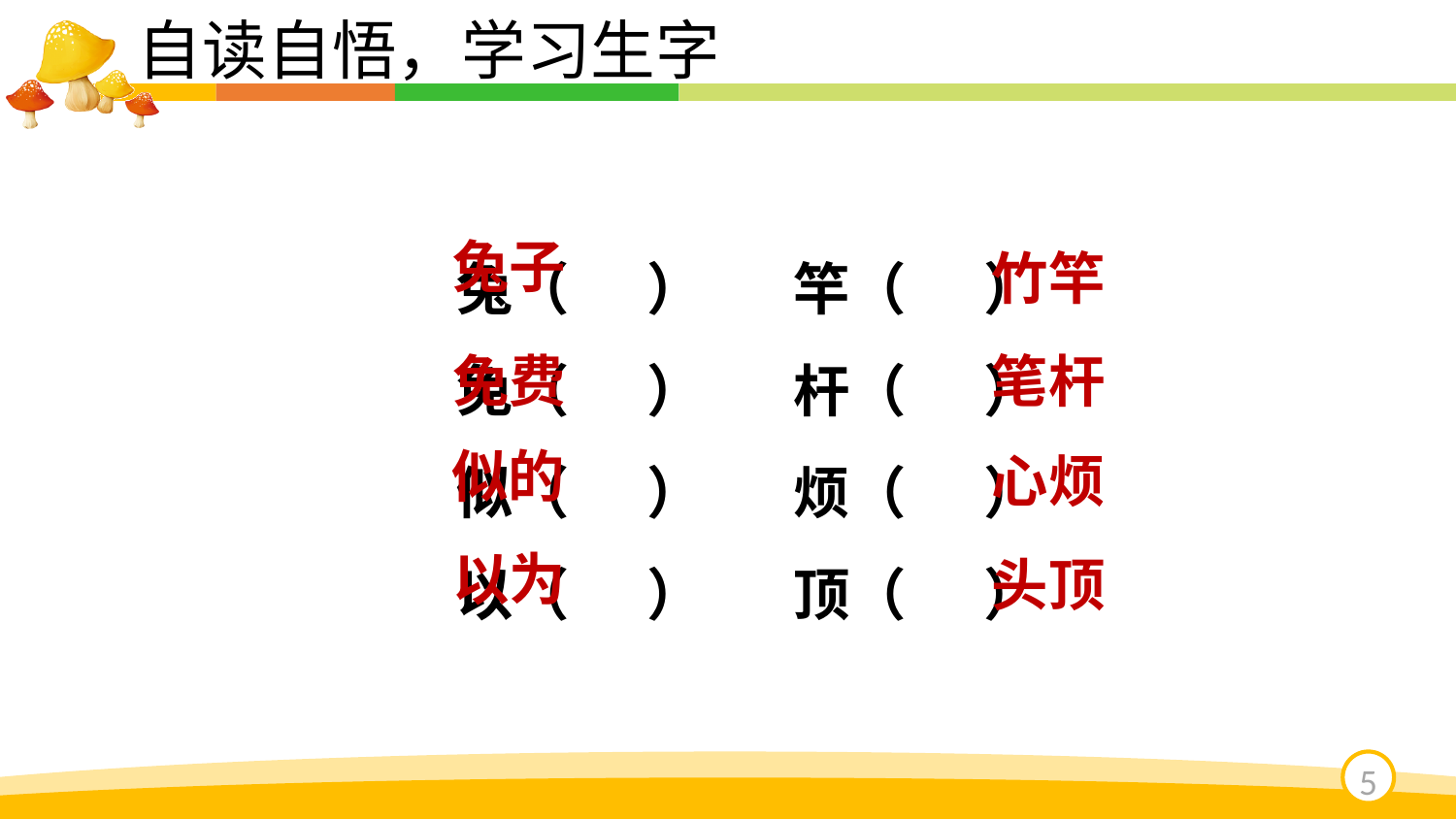

自读自悟，学习生字
兔（      ）       竿（      ）
免（      ）       杆（      ）
似（      ）       烦（      ）
以（      ）       顶（      ）
兔子
竹竿
免费
笔杆
似的
心烦
以为
头顶